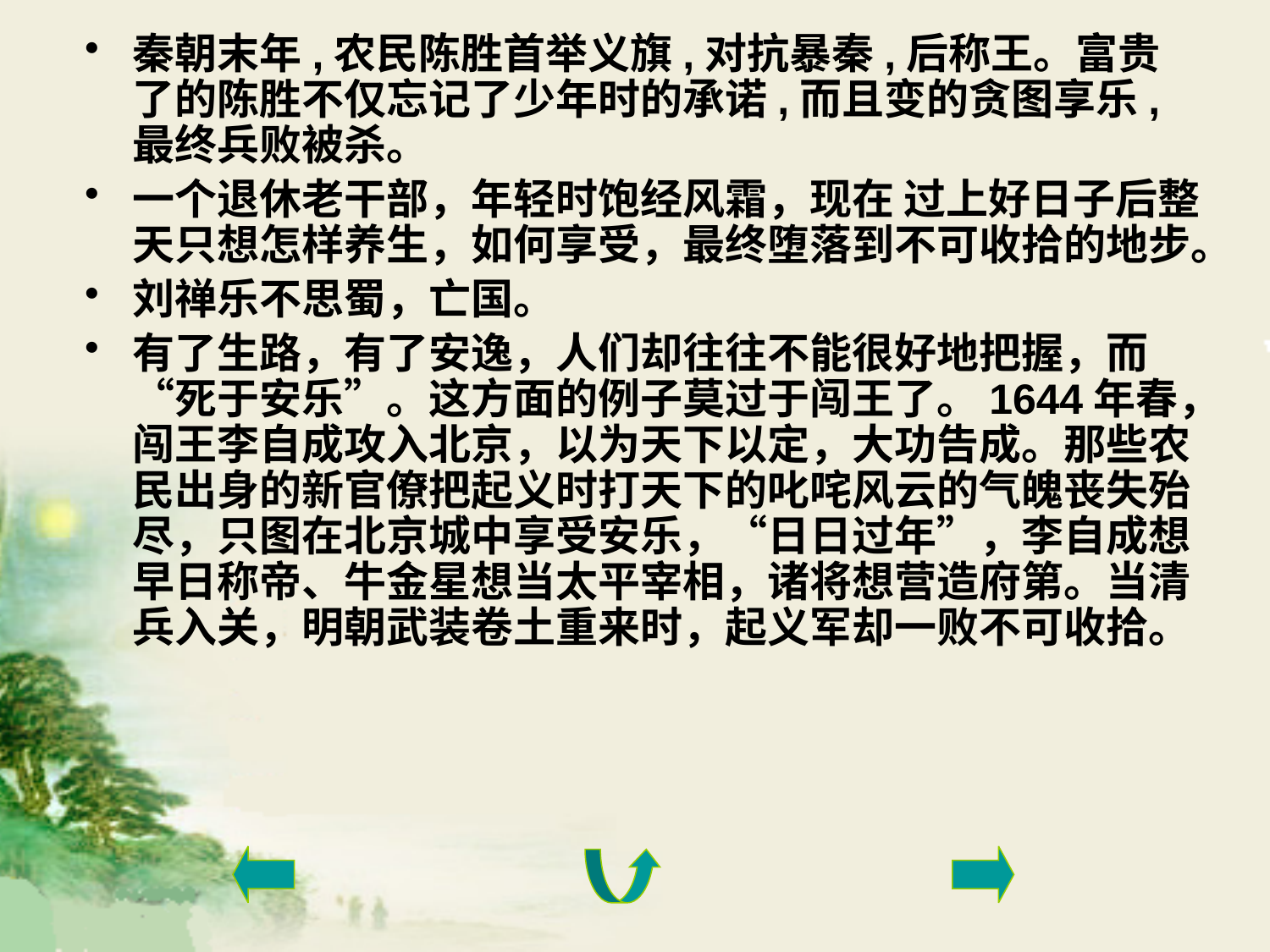

秦朝末年,农民陈胜首举义旗,对抗暴秦,后称王。富贵了的陈胜不仅忘记了少年时的承诺,而且变的贪图享乐,最终兵败被杀。
一个退休老干部，年轻时饱经风霜，现在 过上好日子后整天只想怎样养生，如何享受，最终堕落到不可收拾的地步。
刘禅乐不思蜀，亡国。
有了生路，有了安逸，人们却往往不能很好地把握，而“死于安乐”。这方面的例子莫过于闯王了。1644年春，闯王李自成攻入北京，以为天下以定，大功告成。那些农民出身的新官僚把起义时打天下的叱咤风云的气魄丧失殆尽，只图在北京城中享受安乐，“日日过年”，李自成想早日称帝、牛金星想当太平宰相，诸将想营造府第。当清兵入关，明朝武装卷土重来时，起义军却一败不可收拾。